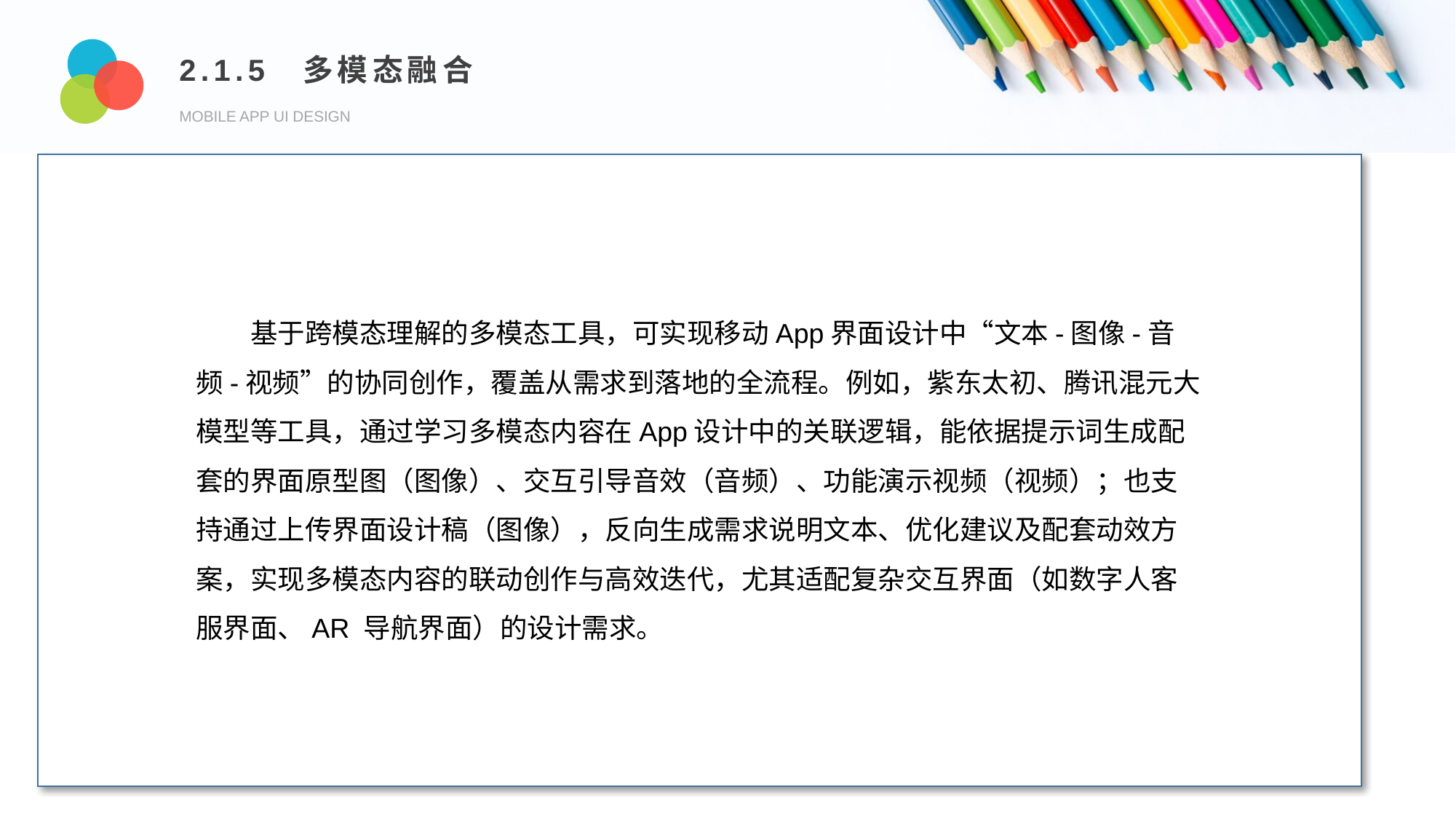

2.1.5  多模态融合
MOBILE APP UI DESIGN
Design and Production
基于跨模态理解的多模态工具，可实现移动App界面设计中“文本-图像-音频-视频”的协同创作，覆盖从需求到落地的全流程。例如，紫东太初、腾讯混元大模型等工具，通过学习多模态内容在App设计中的关联逻辑，能依据提示词生成配套的界面原型图（图像）、交互引导音效（音频）、功能演示视频（视频）；也支持通过上传界面设计稿（图像），反向生成需求说明文本、优化建议及配套动效方案，实现多模态内容的联动创作与高效迭代，尤其适配复杂交互界面（如数字人客服界面、AR 导航界面）的设计需求。